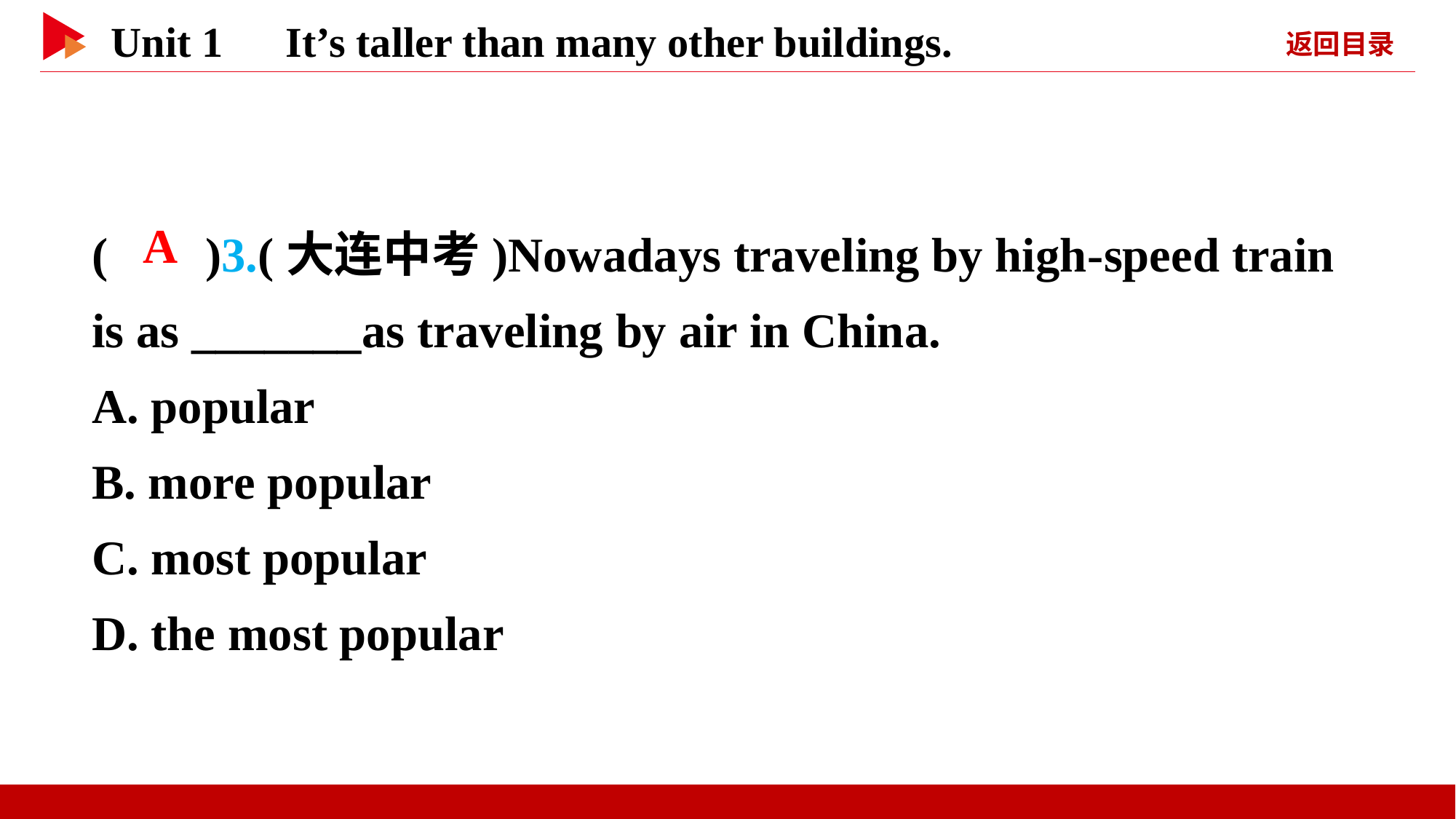

(        )3.(大连中考)Nowadays traveling by high-speed train is as _______as traveling by air in China.
A. popular
B. more popular
C. most popular
D. the most popular
   A